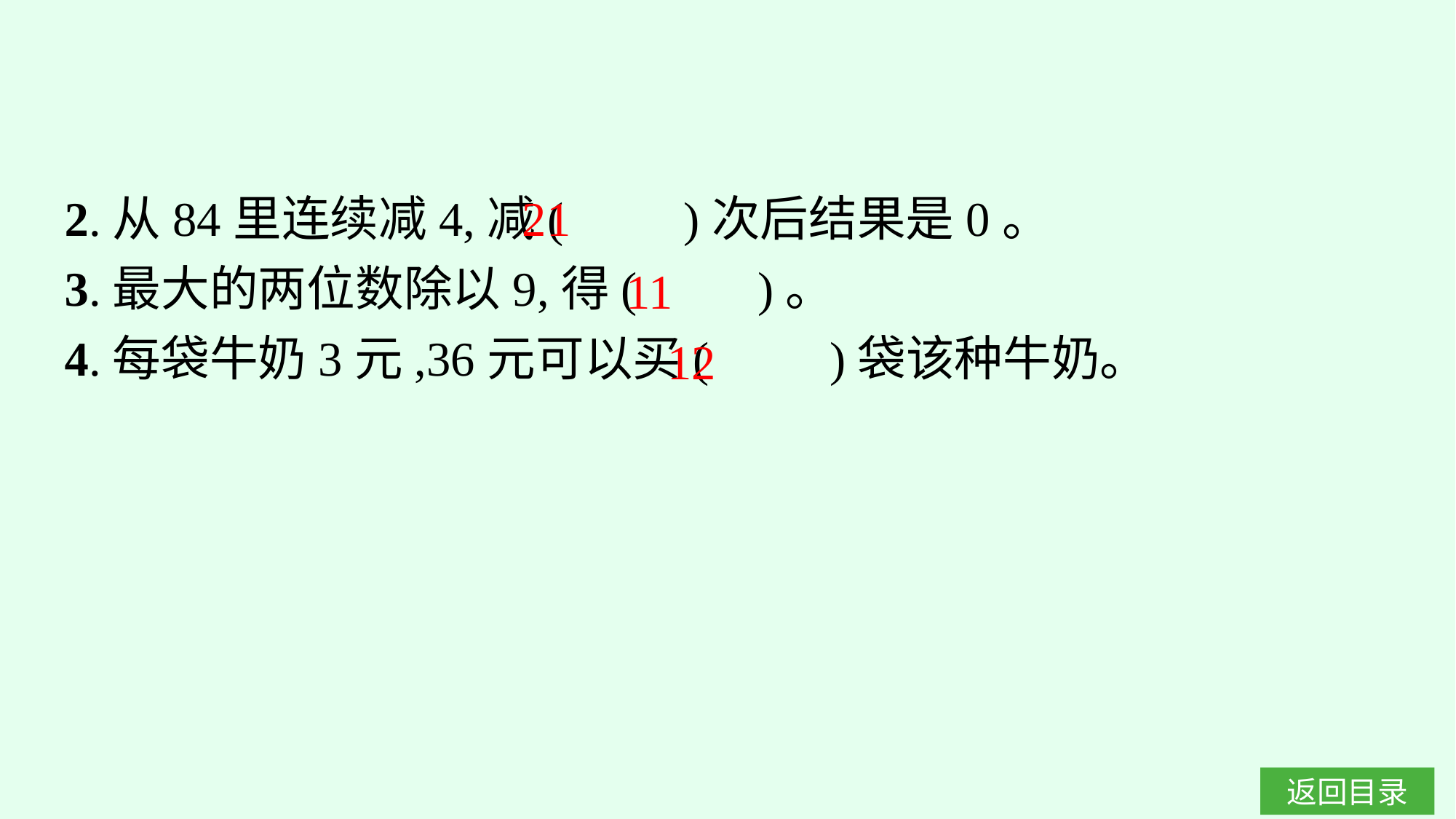

2.从84里连续减4,减(　　)次后结果是0。
3.最大的两位数除以9,得(　　)。
4.每袋牛奶3元,36元可以买(　　)袋该种牛奶。
21
11
12